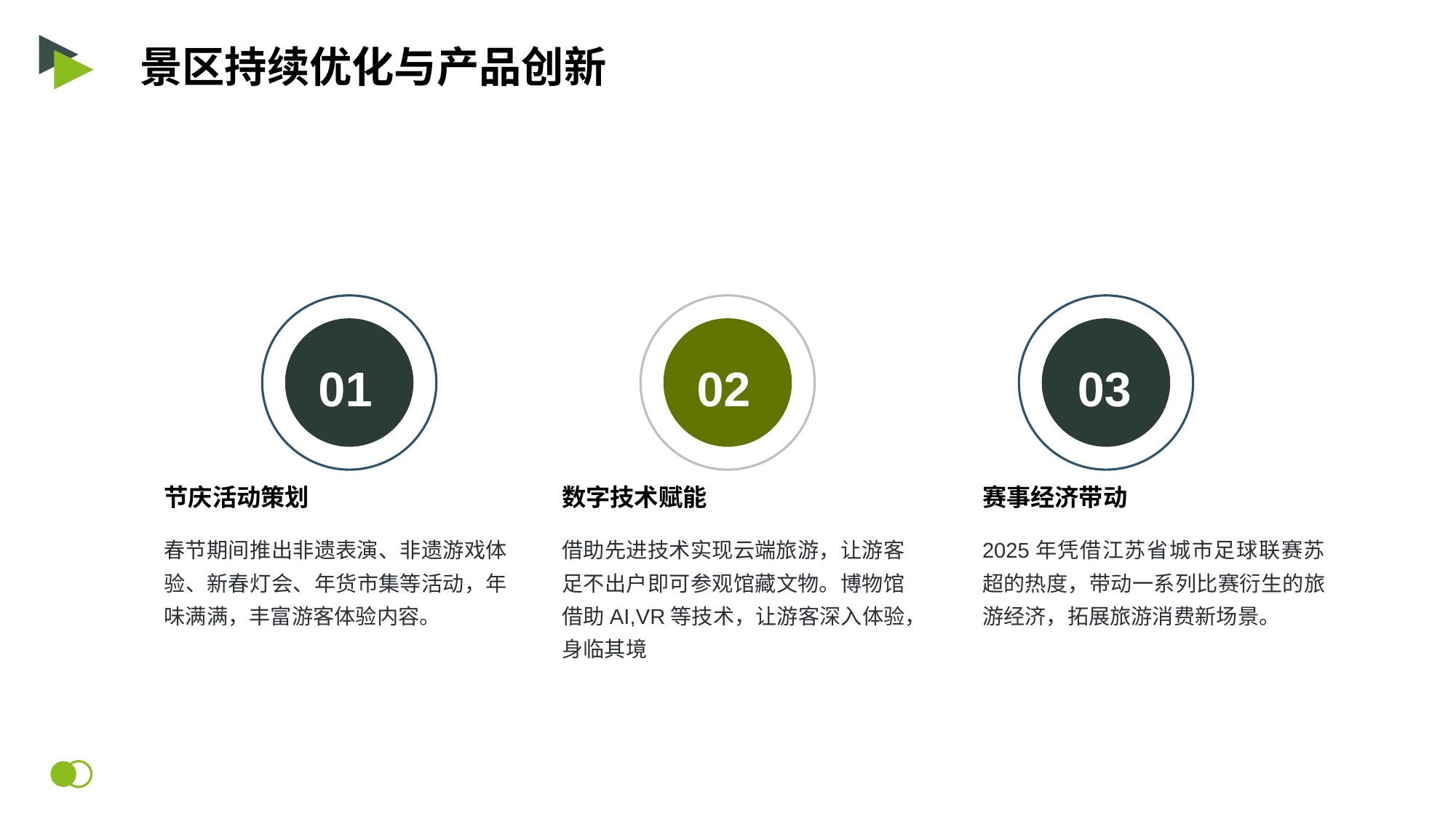

景区持续优化与产品创新

01

02

03
节庆活动策划
数字技术赋能
赛事经济带动
春节期间推出非遗表演、非遗游戏体验、新春灯会、年货市集等活动，年味满满，丰富游客体验内容。
借助先进技术实现云端旅游，让游客足不出户即可参观馆藏文物。博物馆借助AI,VR等技术，让游客深入体验，身临其境
2025年凭借江苏省城市足球联赛苏超的热度，带动一系列比赛衍生的旅游经济，拓展旅游消费新场景。